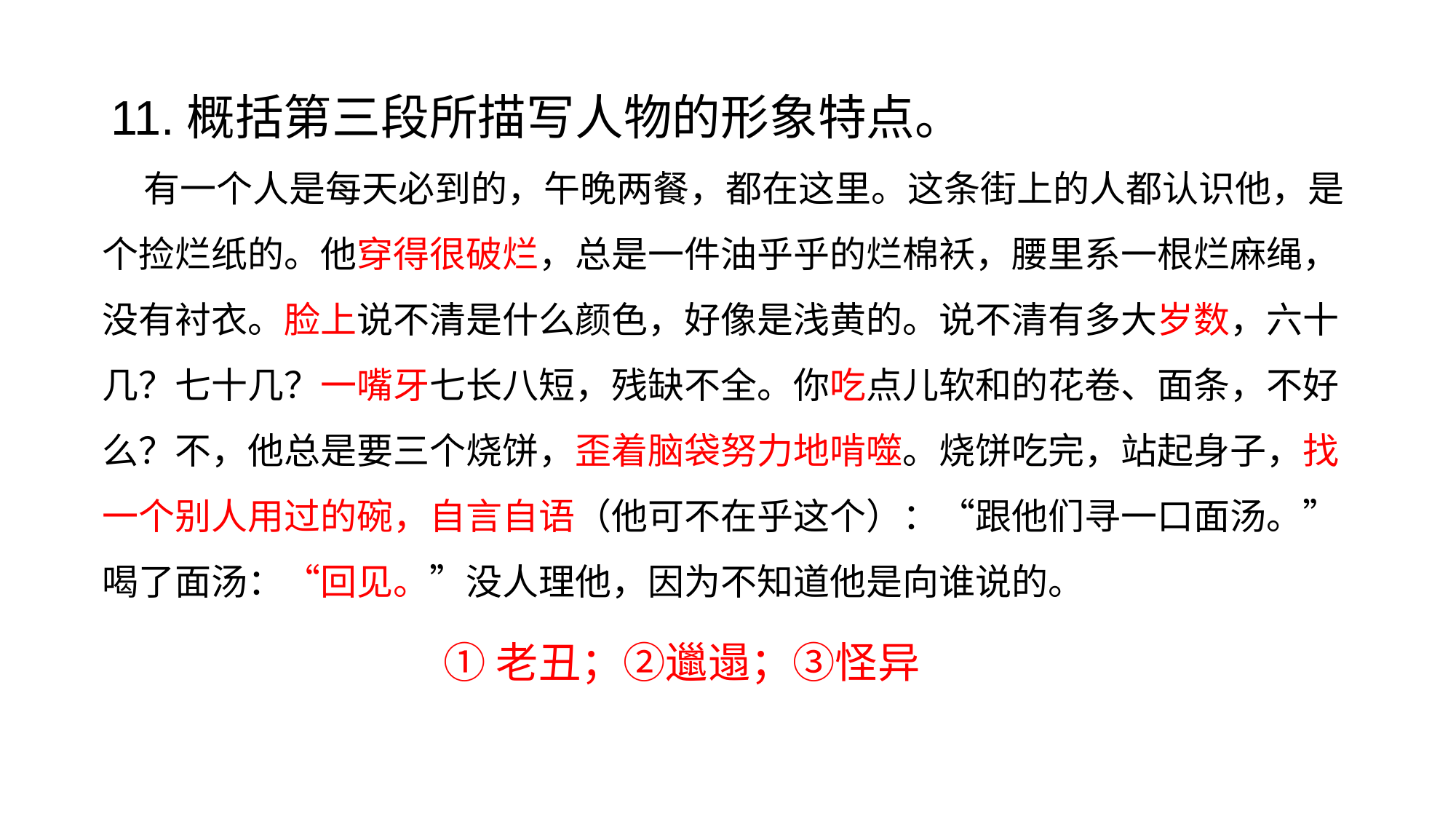

11.概括第三段所描写人物的形象特点。
    有一个人是每天必到的，午晚两餐，都在这里。这条街上的人都认识他，是个捡烂纸的。他穿得很破烂，总是一件油乎乎的烂棉袄，腰里系一根烂麻绳，没有衬衣。脸上说不清是什么颜色，好像是浅黄的。说不清有多大岁数，六十几？七十几？一嘴牙七长八短，残缺不全。你吃点儿软和的花卷、面条，不好么？不，他总是要三个烧饼，歪着脑袋努力地啃噬。烧饼吃完，站起身子，找一个别人用过的碗，自言自语（他可不在乎这个）：“跟他们寻一口面汤。”喝了面汤：“回见。”没人理他，因为不知道他是向谁说的。
①老丑；②邋遢；③怪异